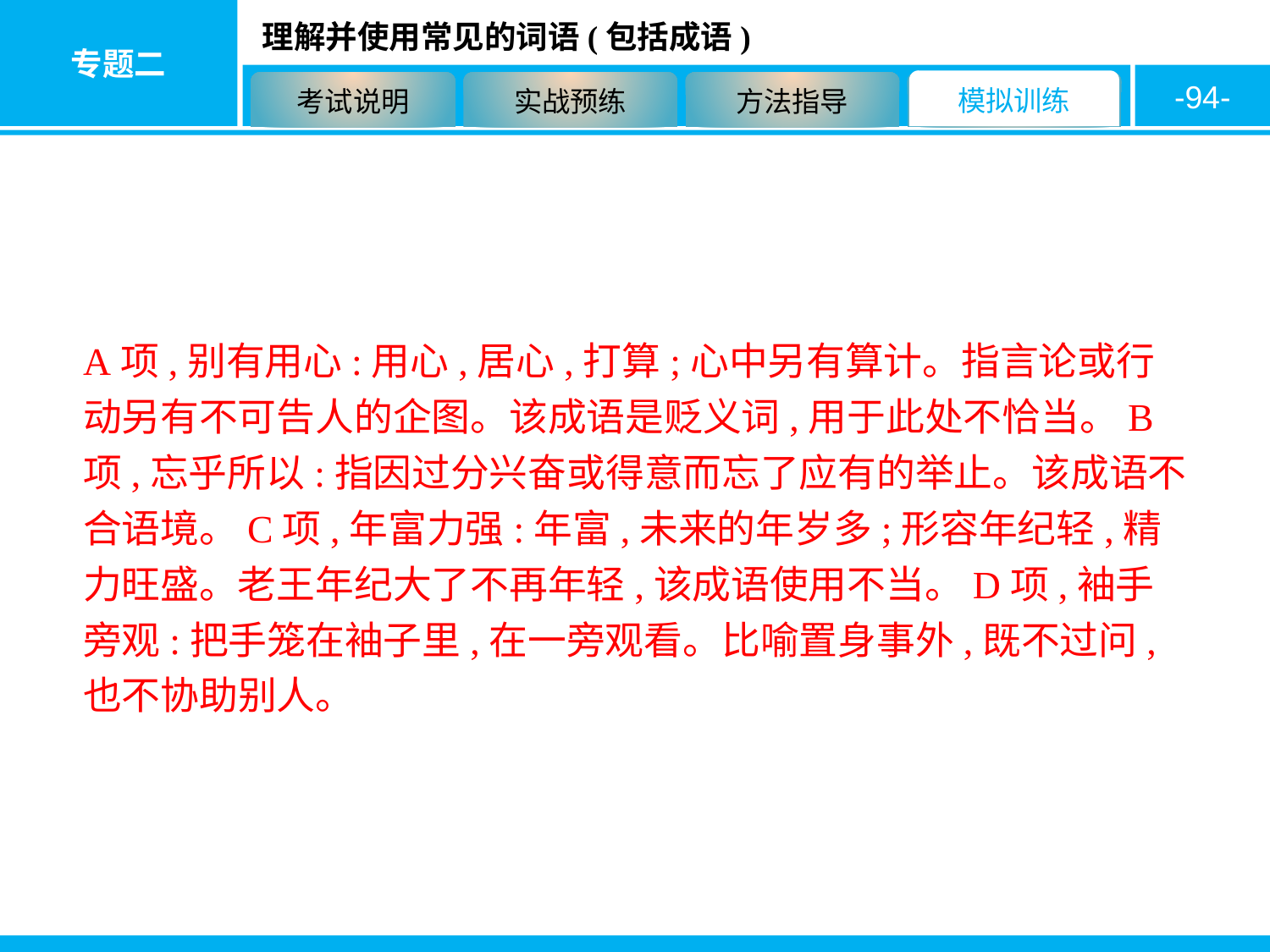

-94-
A项,别有用心:用心,居心,打算;心中另有算计。指言论或行动另有不可告人的企图。该成语是贬义词,用于此处不恰当。B项,忘乎所以:指因过分兴奋或得意而忘了应有的举止。该成语不合语境。C项,年富力强:年富,未来的年岁多;形容年纪轻,精力旺盛。老王年纪大了不再年轻,该成语使用不当。D项,袖手旁观:把手笼在袖子里,在一旁观看。比喻置身事外,既不过问,也不协助别人。